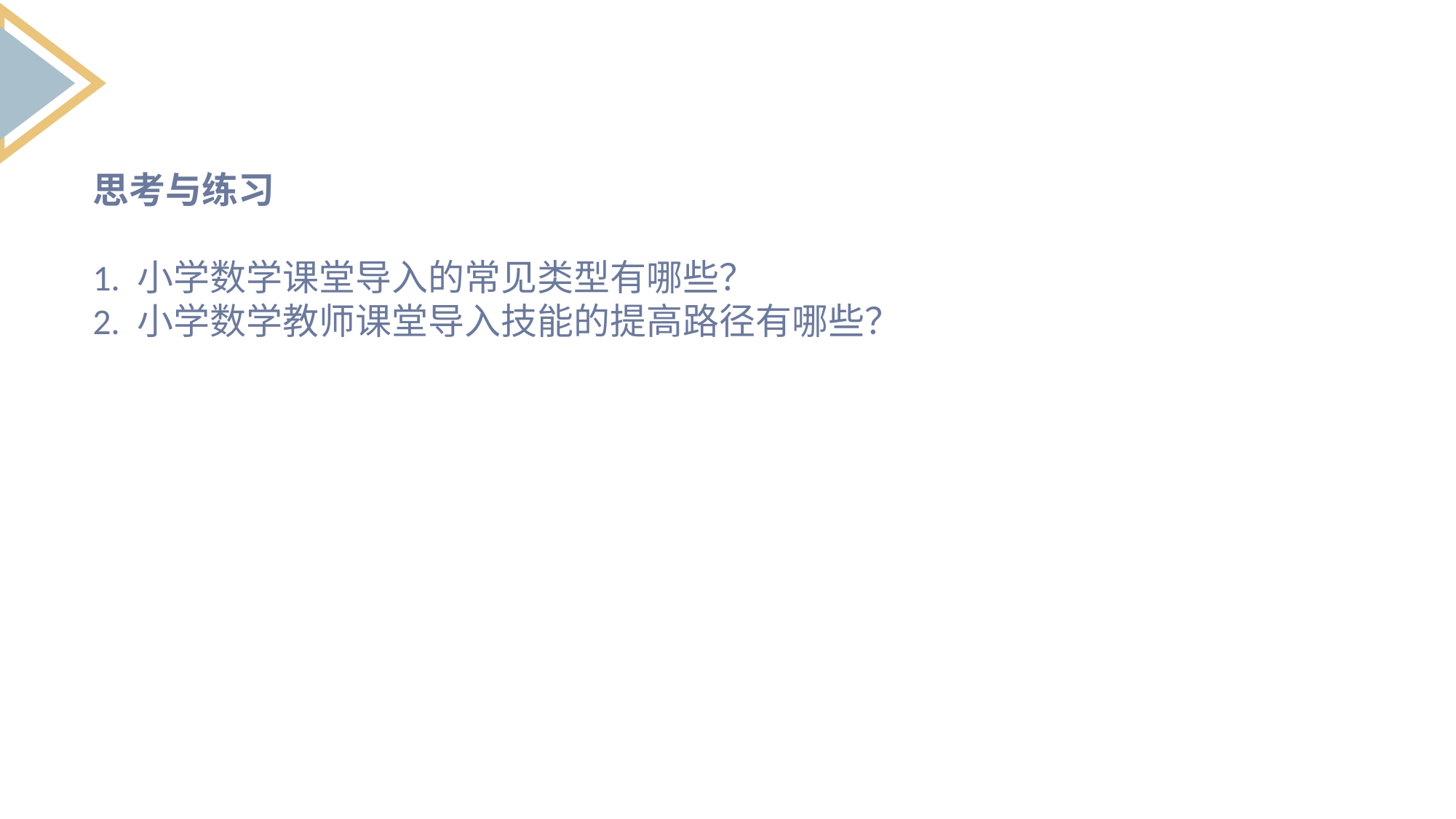

思考与练习

1. 小学数学课堂导入的常见类型有哪些？
2. 小学数学教师课堂导入技能的提高路径有哪些？